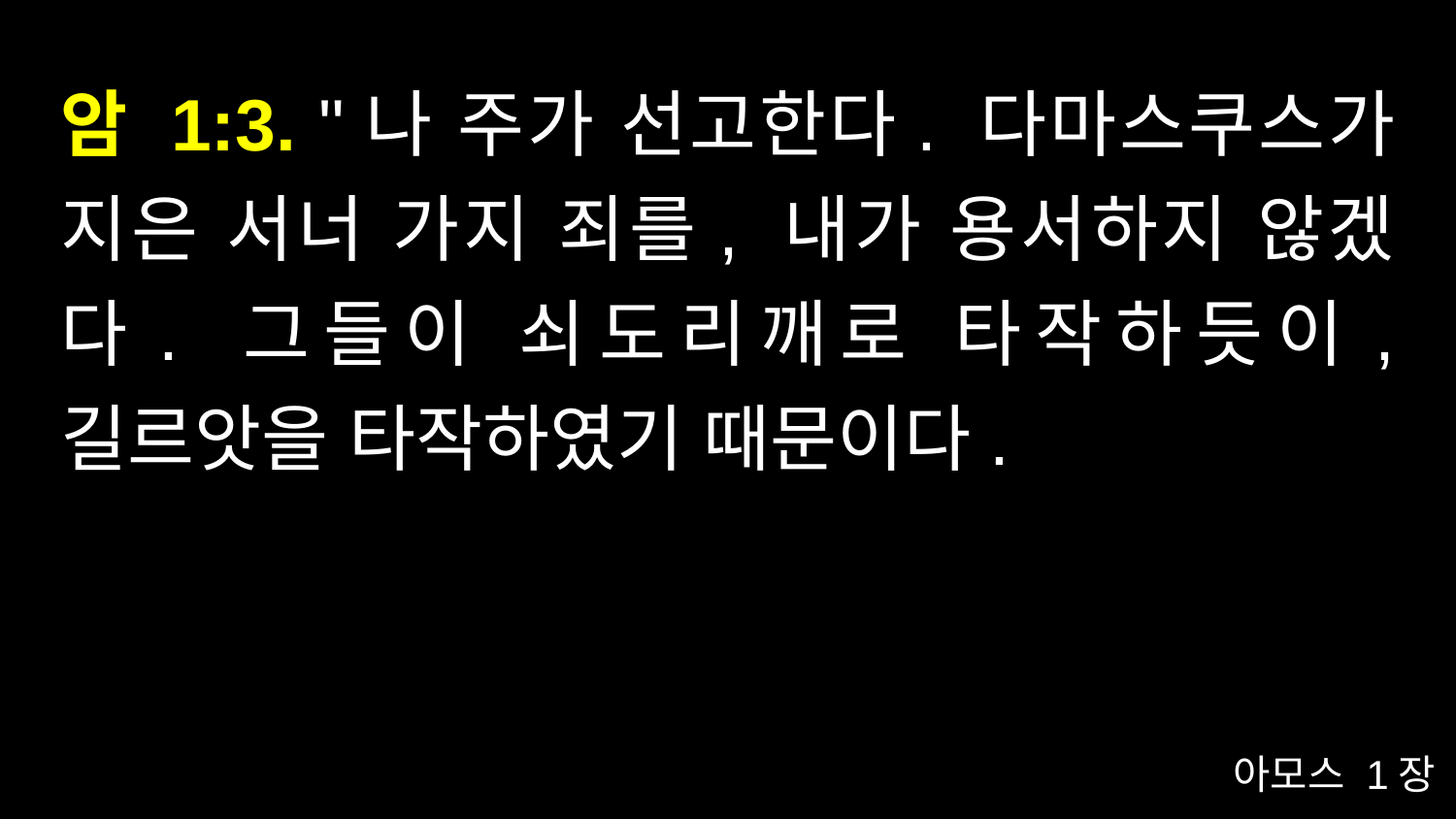

# 암 1:3. "나 주가 선고한다. 다마스쿠스가 지은 서너 가지 죄를, 내가 용서하지 않겠다. 그들이 쇠도리깨로 타작하듯이, 길르앗을 타작하였기 때문이다.
아모스 1장